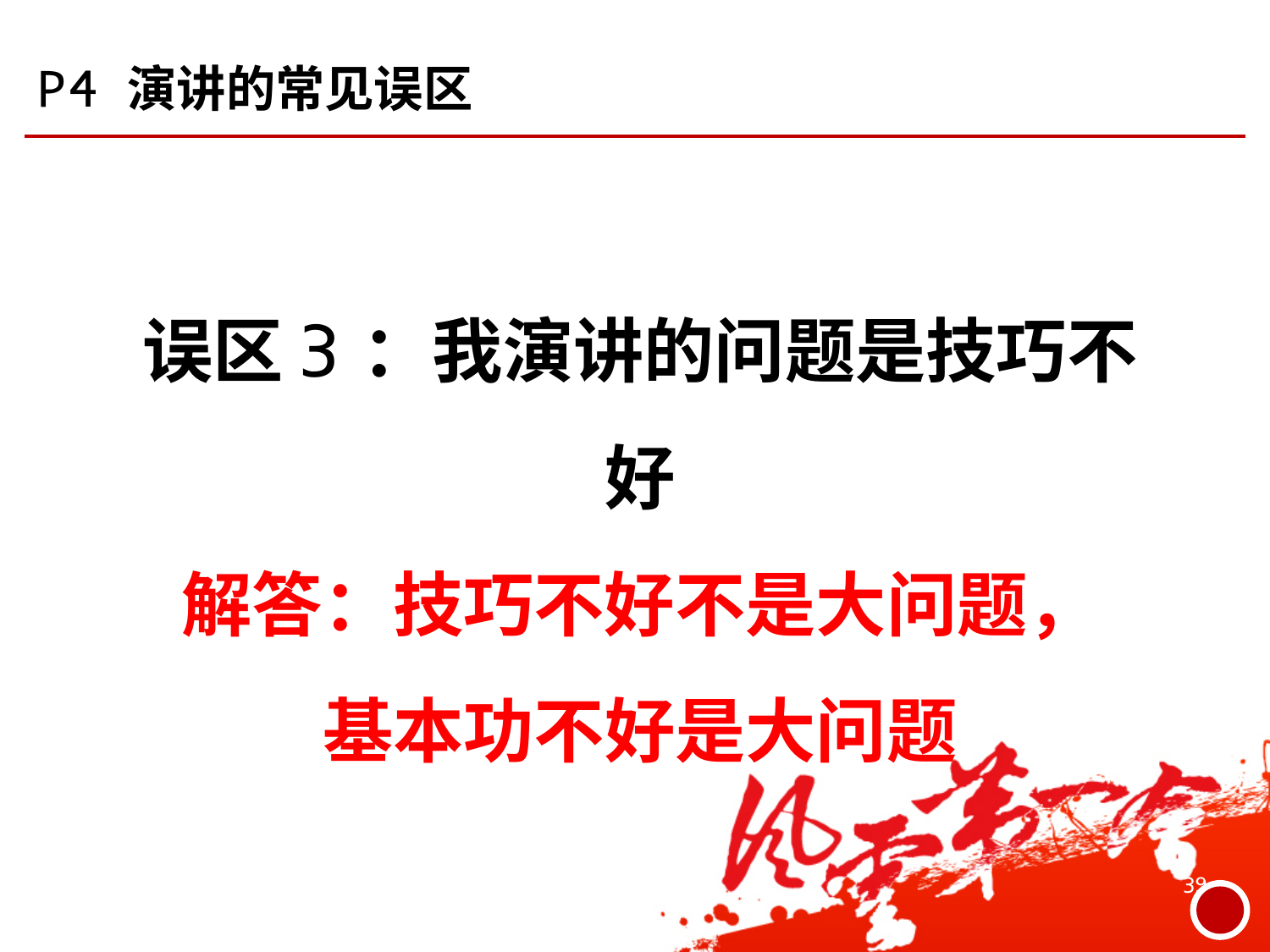

# P4 演讲的常见误区
误区3：我演讲的问题是技巧不好
解答：技巧不好不是大问题，
基本功不好是大问题
39